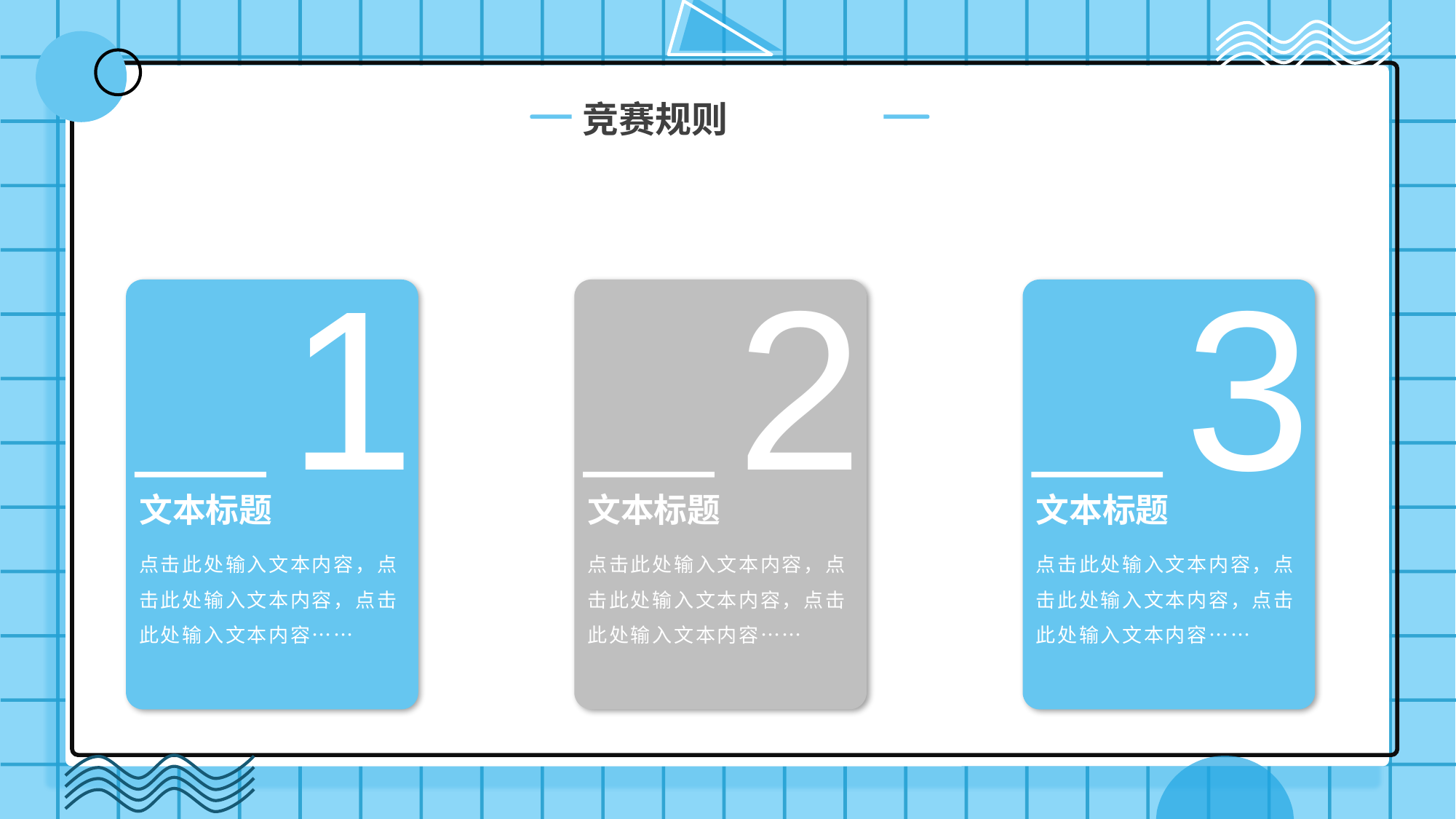

竞赛规则

1

文本标题
点击此处输入文本内容，点击此处输入文本内容，点击此处输入文本内容……

2

文本标题
点击此处输入文本内容，点击此处输入文本内容，点击此处输入文本内容……

3

文本标题
点击此处输入文本内容，点击此处输入文本内容，点击此处输入文本内容……